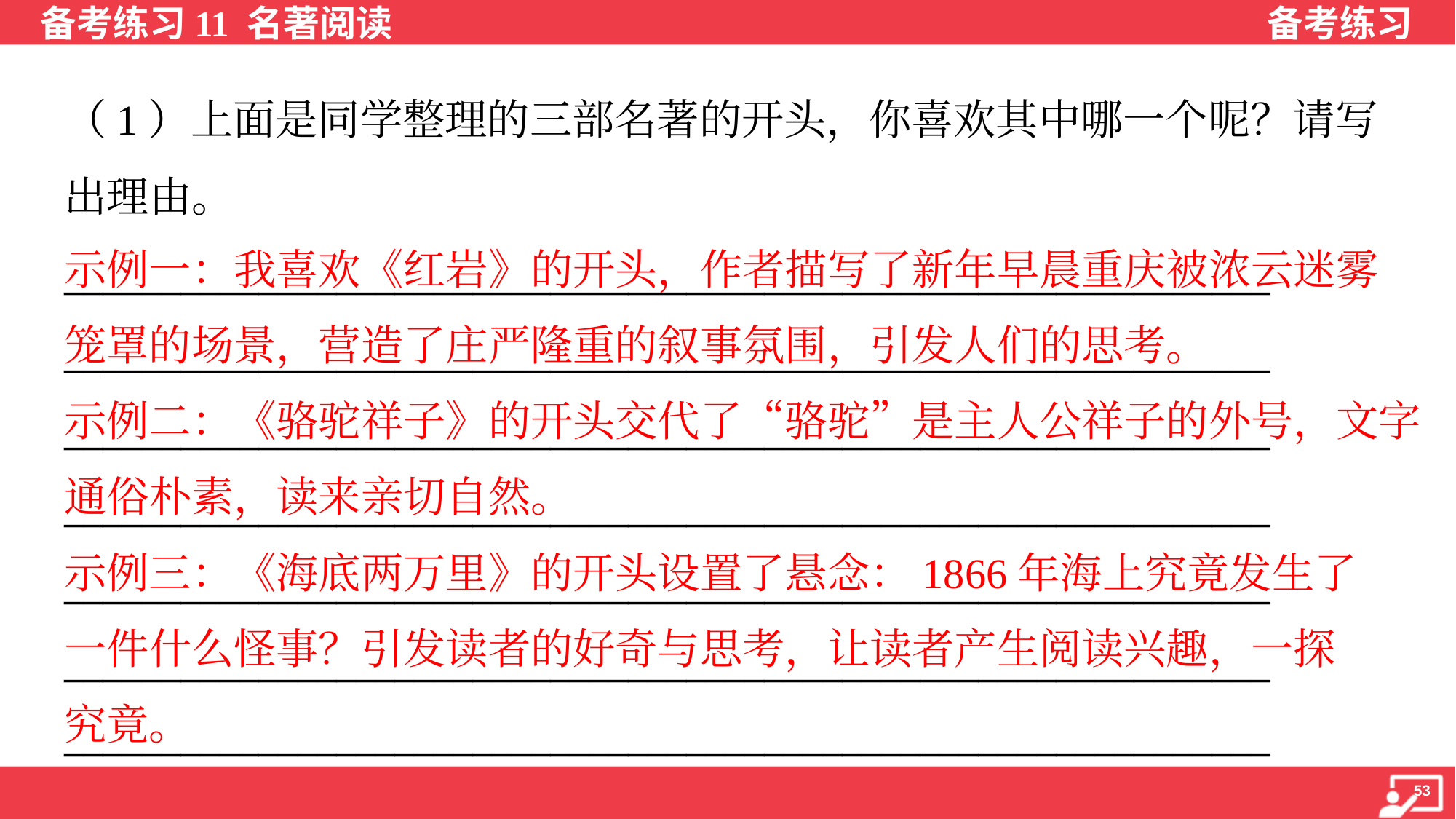

（1）上面是同学整理的三部名著的开头，你喜欢其中哪一个呢？请写
出理由。
______________________________________________________________
______________________________________________________________
______________________________________________________________
______________________________________________________________
______________________________________________________________
______________________________________________________________
______________________________________________________________
示例一：我喜欢《红岩》的开头，作者描写了新年早晨重庆被浓云迷雾
笼罩的场景，营造了庄严隆重的叙事氛围，引发人们的思考。
示例二：《骆驼祥子》的开头交代了“骆驼”是主人公祥子的外号，文字
通俗朴素，读来亲切自然。
示例三：《海底两万里》的开头设置了悬念：1866年海上究竟发生了
一件什么怪事？引发读者的好奇与思考，让读者产生阅读兴趣，一探
究竟。